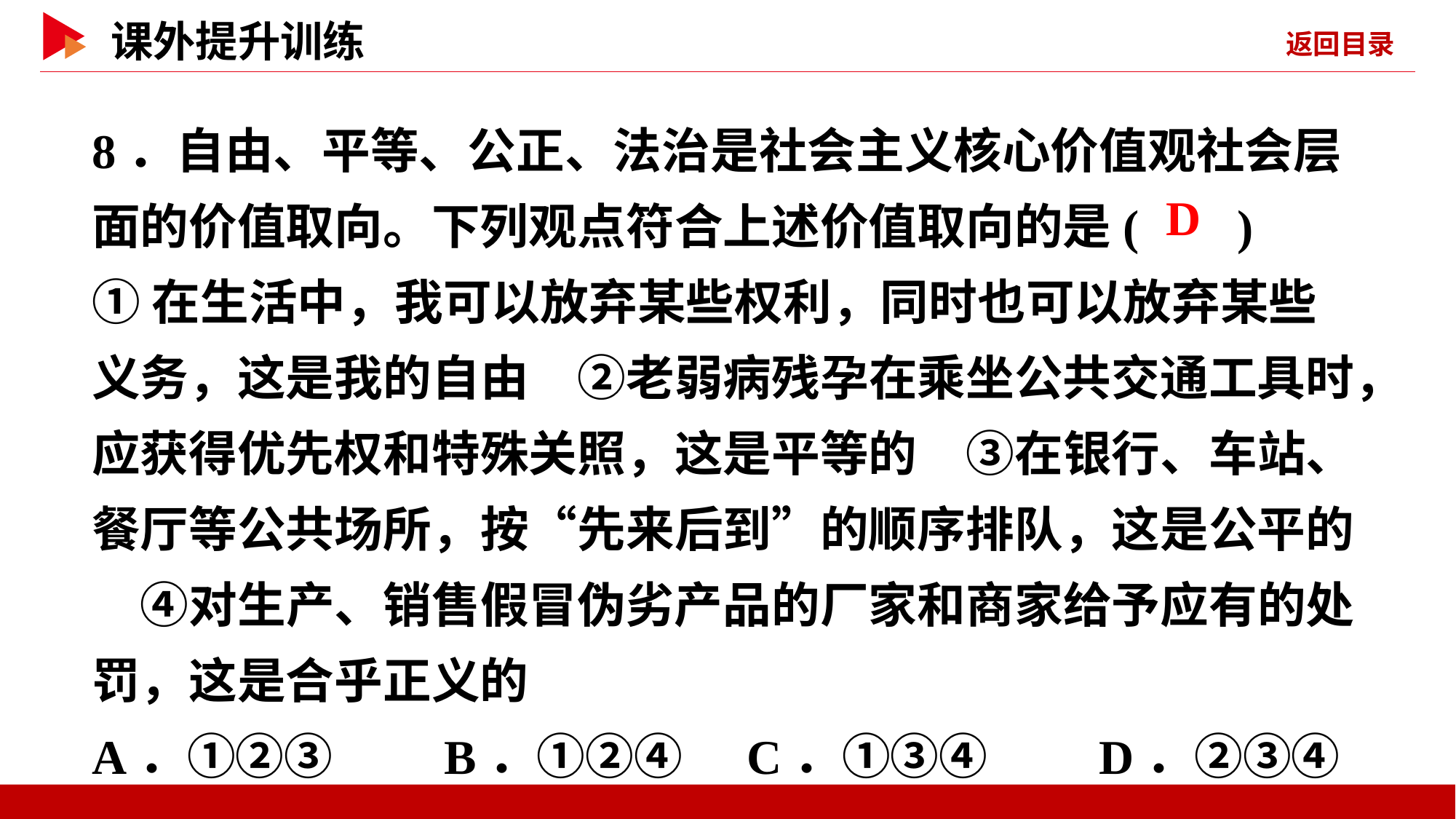

8．自由、平等、公正、法治是社会主义核心价值观社会层面的价值取向。下列观点符合上述价值取向的是(        )
①在生活中，我可以放弃某些权利，同时也可以放弃某些义务，这是我的自由　②老弱病残孕在乘坐公共交通工具时，应获得优先权和特殊关照，这是平等的　③在银行、车站、餐厅等公共场所，按“先来后到”的顺序排队，这是公平的　④对生产、销售假冒伪劣产品的厂家和商家给予应有的处罚，这是合乎正义的
A．①②③         B．①②④	C．①③④         D．②③④
   D